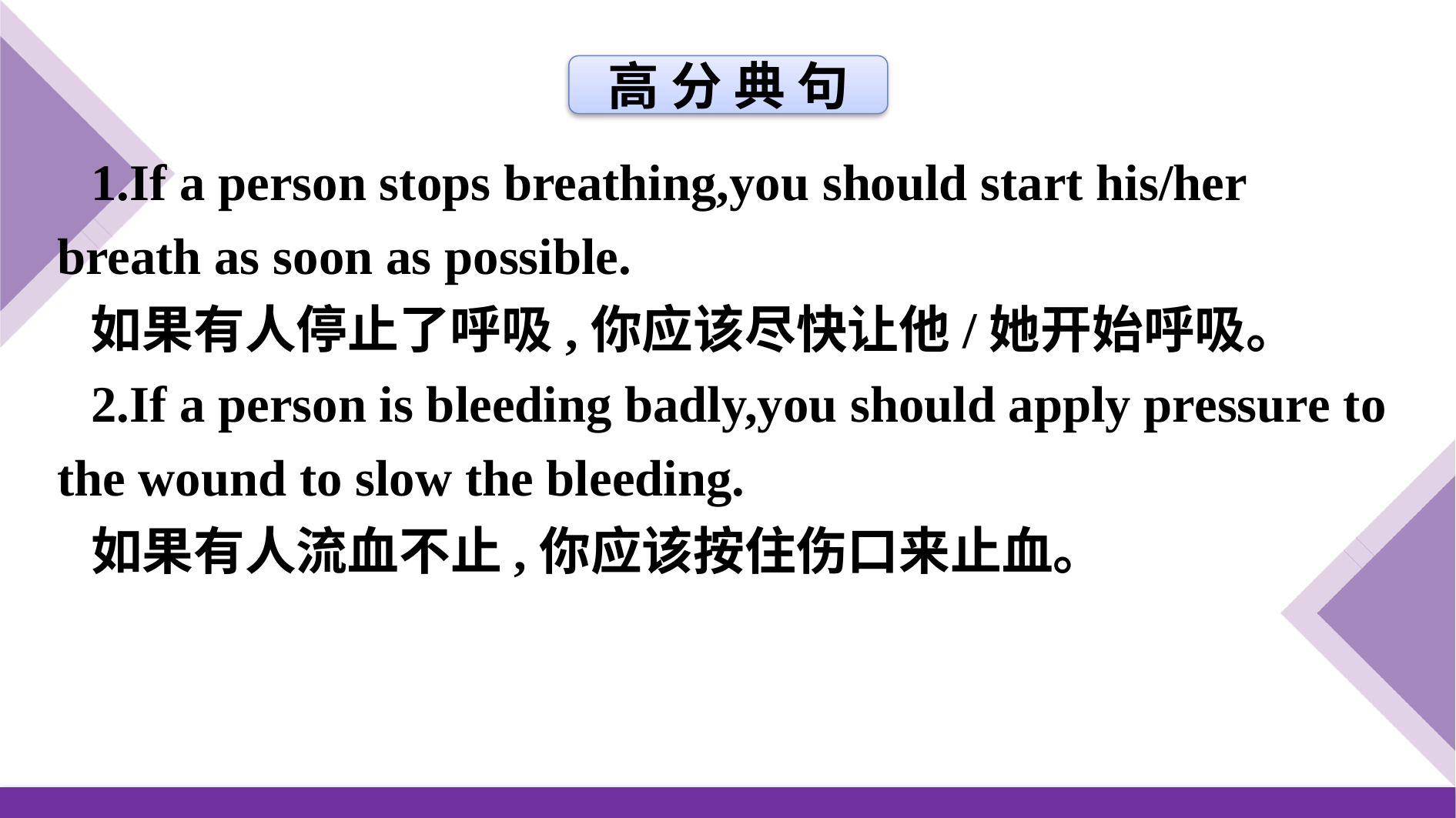

高 分 典 句
1.If a person stops breathing,you should start his/her breath as soon as possible.
如果有人停止了呼吸,你应该尽快让他/她开始呼吸。
2.If a person is bleeding badly,you should apply pressure to the wound to slow the bleeding.
如果有人流血不止,你应该按住伤口来止血。